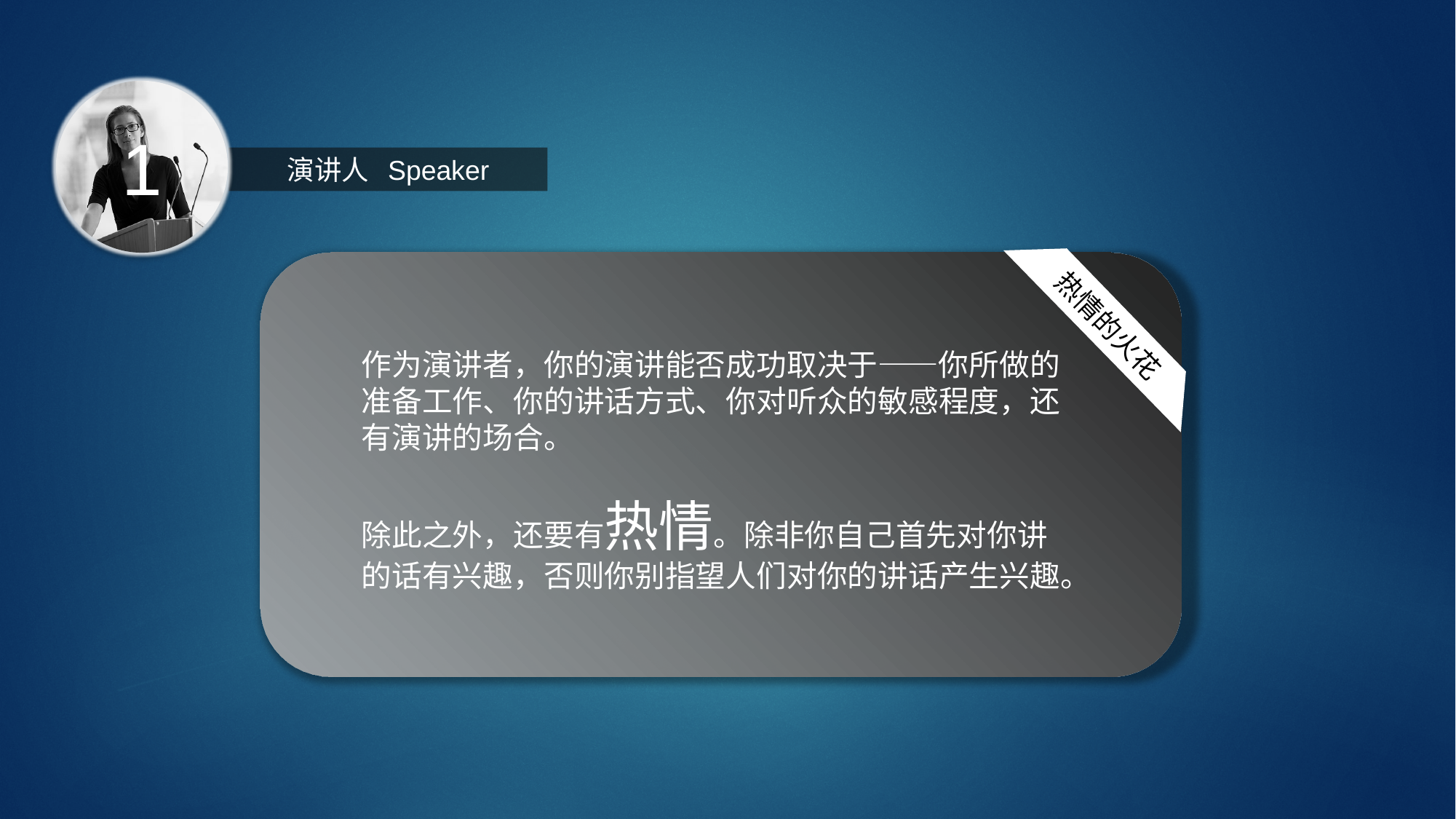

1
演讲人  Speaker

作为演讲者，你的演讲能否成功取决于——你所做的准备工作、你的讲话方式、你对听众的敏感程度，还有演讲的场合。

除此之外，还要有热情。除非你自己首先对你讲的话有兴趣，否则你别指望人们对你的讲话产生兴趣。
热情的火花